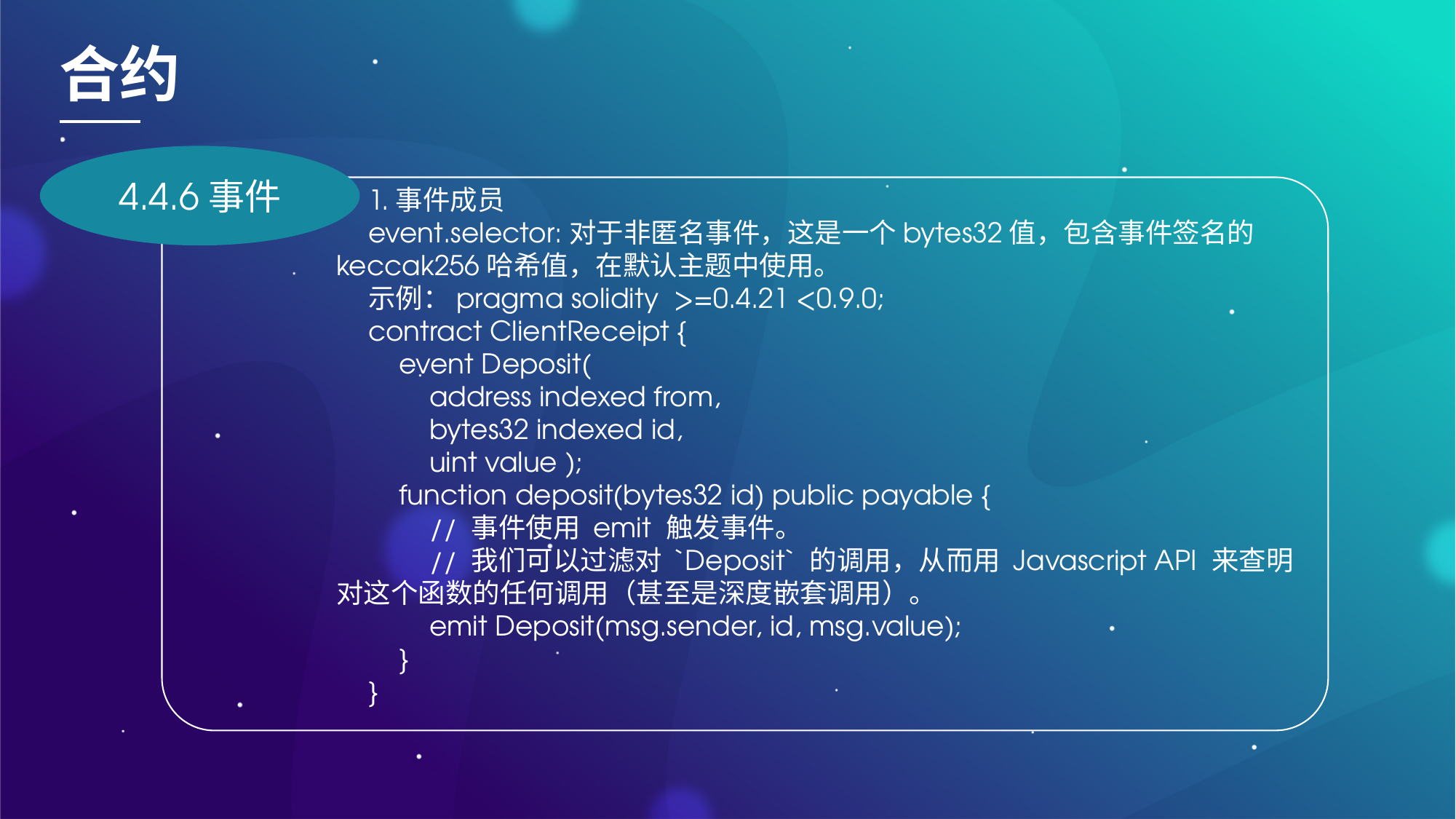

合约
4.4.6事件

1.事件成员
event.selector:对于非匿名事件，这是一个bytes32值，包含事件签名的keccak256哈希值，在默认主题中使用。
示例：pragma solidity  >=0.4.21 <0.9.0;
contract ClientReceipt {
    event Deposit(
        address indexed from,
        bytes32 indexed id,
        uint value );
    function deposit(bytes32 id) public payable {
        // 事件使用 emit 触发事件。
        // 我们可以过滤对 `Deposit` 的调用，从而用 Javascript API 来查明对这个函数的任何调用（甚至是深度嵌套调用）。
        emit Deposit(msg.sender, id, msg.value);
    }
}